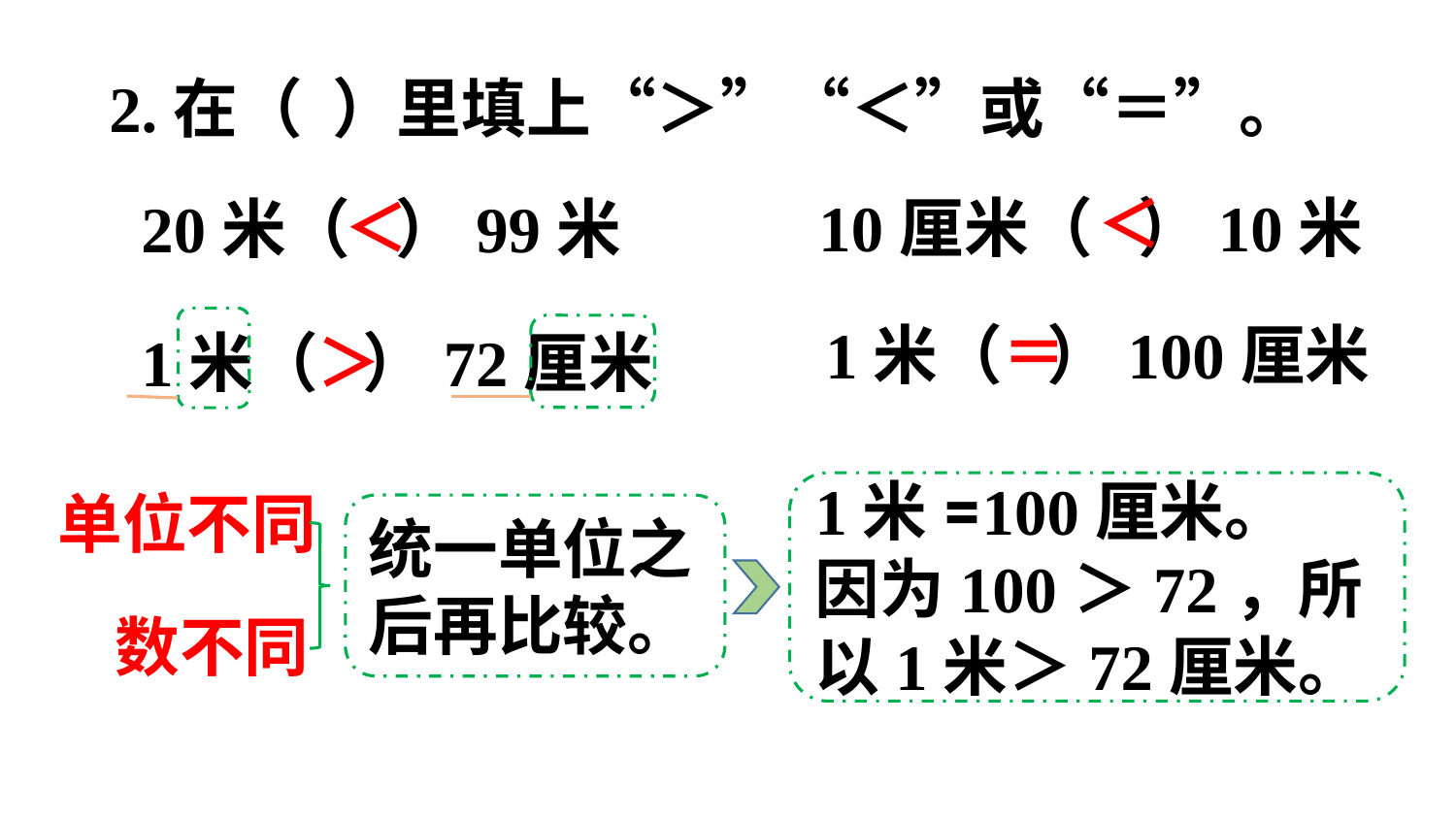

2.在（  ）里填上“＞”“＜”或“＝”。
＜
＜
10厘米（   ）10米
20米（   ）99米
＝
1米（   ）100厘米

1米（   ）72厘米
＞

1米=100厘米。
因为100＞72，所以1米＞72厘米。
单位不同
统一单位之后再比较。

数不同